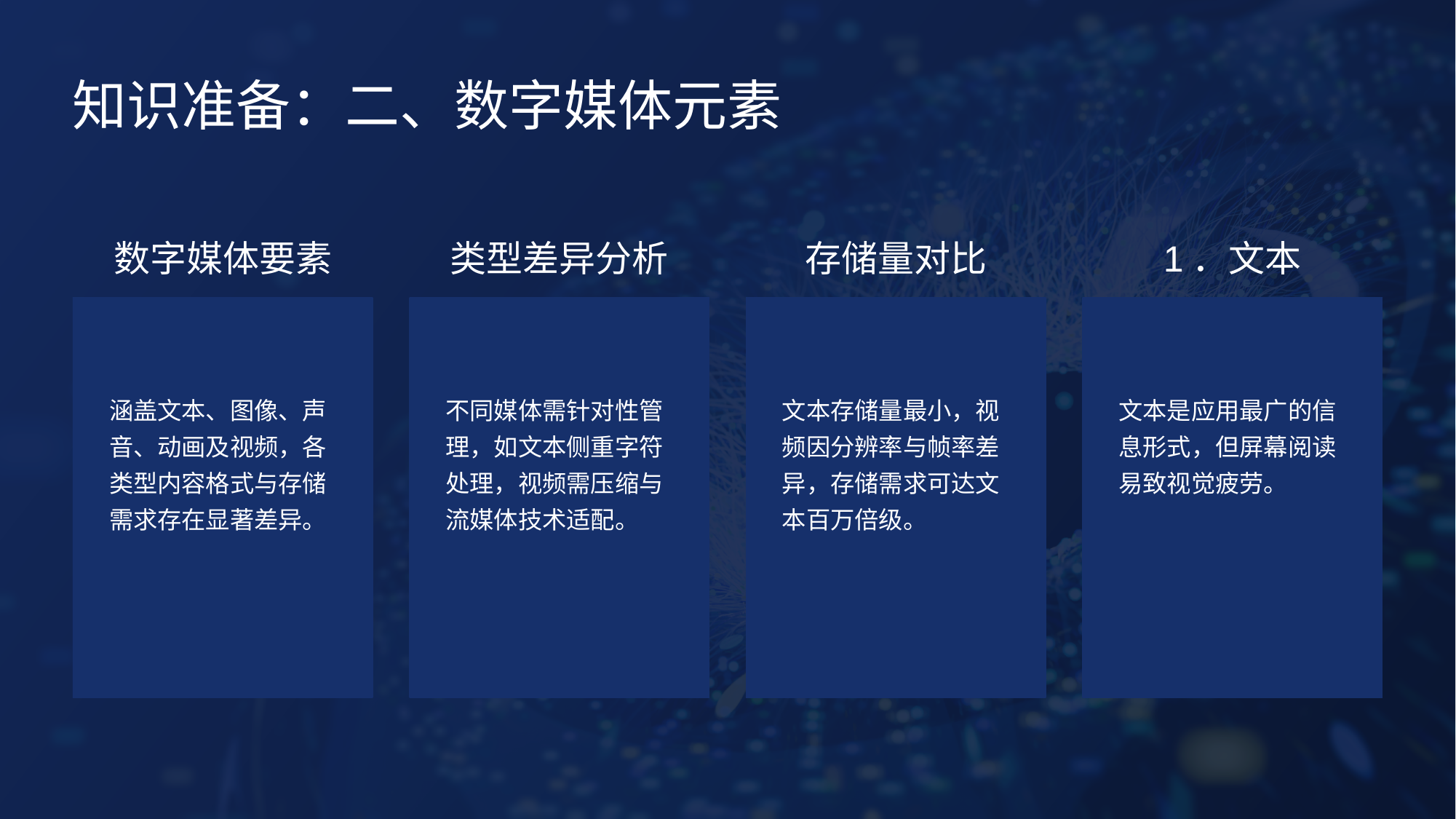

知识准备：二、数字媒体元素
数字媒体要素
类型差异分析
存储量对比
1．文本

涵盖文本、图像、声音、动画及视频，各类型内容格式与存储需求存在显著差异。
不同媒体需针对性管理，如文本侧重字符处理，视频需压缩与流媒体技术适配。
文本存储量最小，视频因分辨率与帧率差异，存储需求可达文本百万倍级。
文本是应用最广的信息形式，但屏幕阅读易致视觉疲劳。